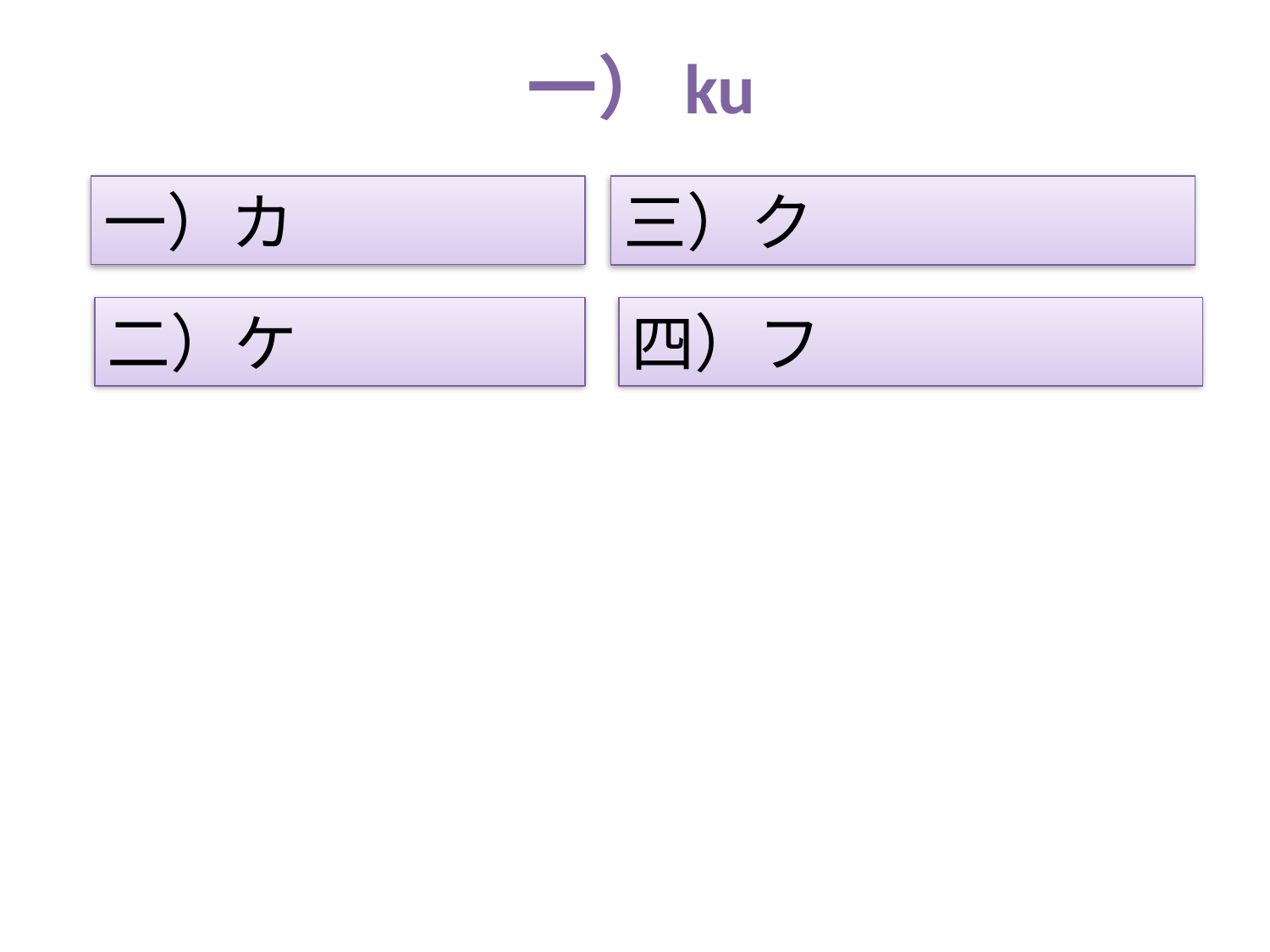

# 一）ku
一）カ
三）ク
二）ケ
四）フ
さむらい